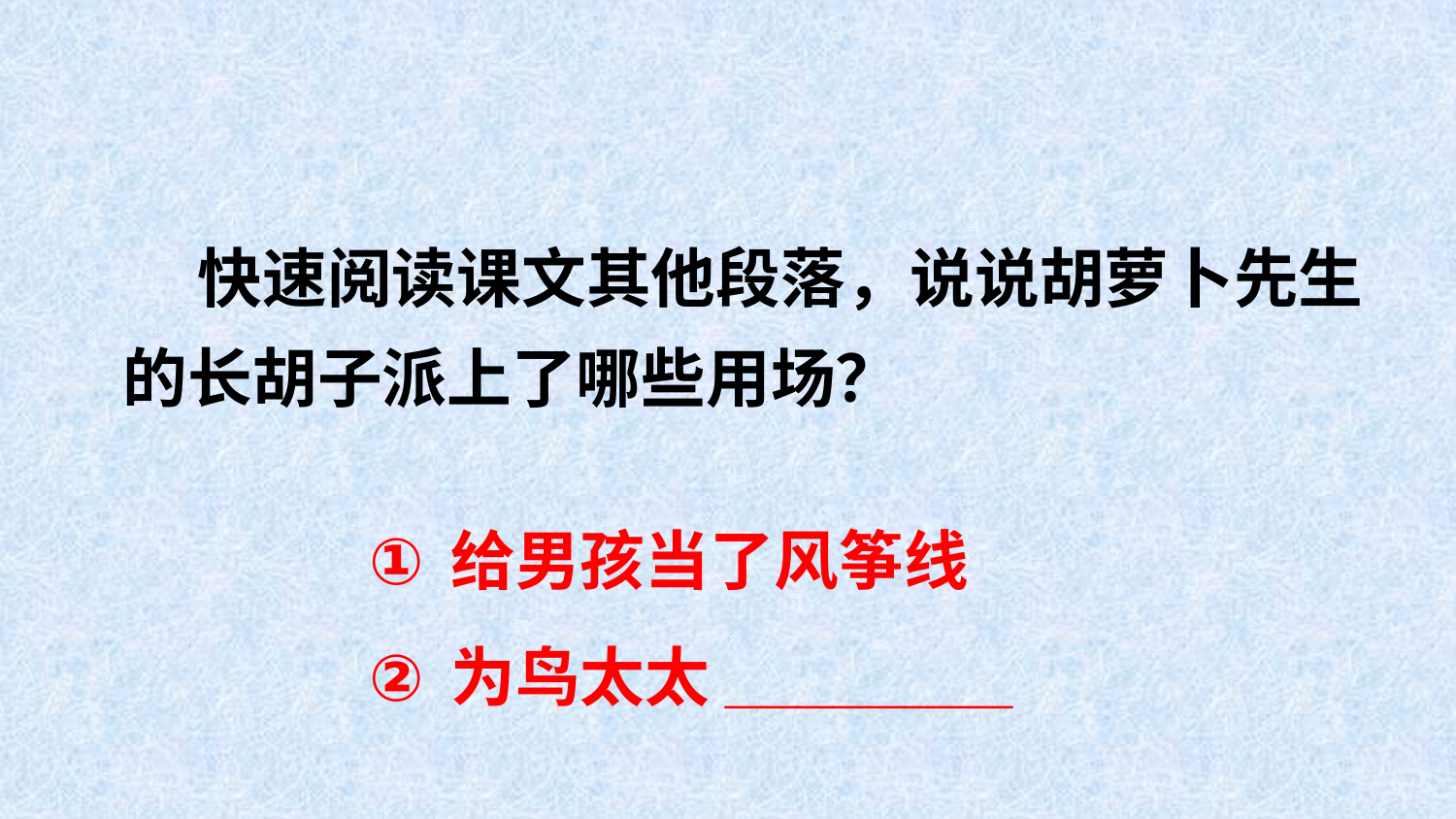

语文
语文
语文
语文
语文
    快速阅读课文其他段落，说说胡萝卜先生的长胡子派上了哪些用场？
语文
语文
语文
语文
语文
语文
语文
语文
语文
语文
语文
语文
语文
语文
语文
语文
语文
语文
语文
语文
语文
语文
语文
语文
语文
语文
语文
语文
语文
语文
语文
语文
语文
语文
语文
语文
语文
语文
语文
语文
语文
语文
语文
语文
语文
语文
语文
语文
语文
语文
语文
语文
语文
语文
语文
语文
语文
语文
语文
语文
语文
语文
语文
给男孩当了风筝线
为鸟太太________
语文
语文
语文
语文
语文
语文
语文
语文
语文
语文
语文
语文
语文
语文
语文
语文
语文
语文
语文
语文
语文
语文
语文
语文
语文
语文
语文
语文
语文
语文
语文
语文